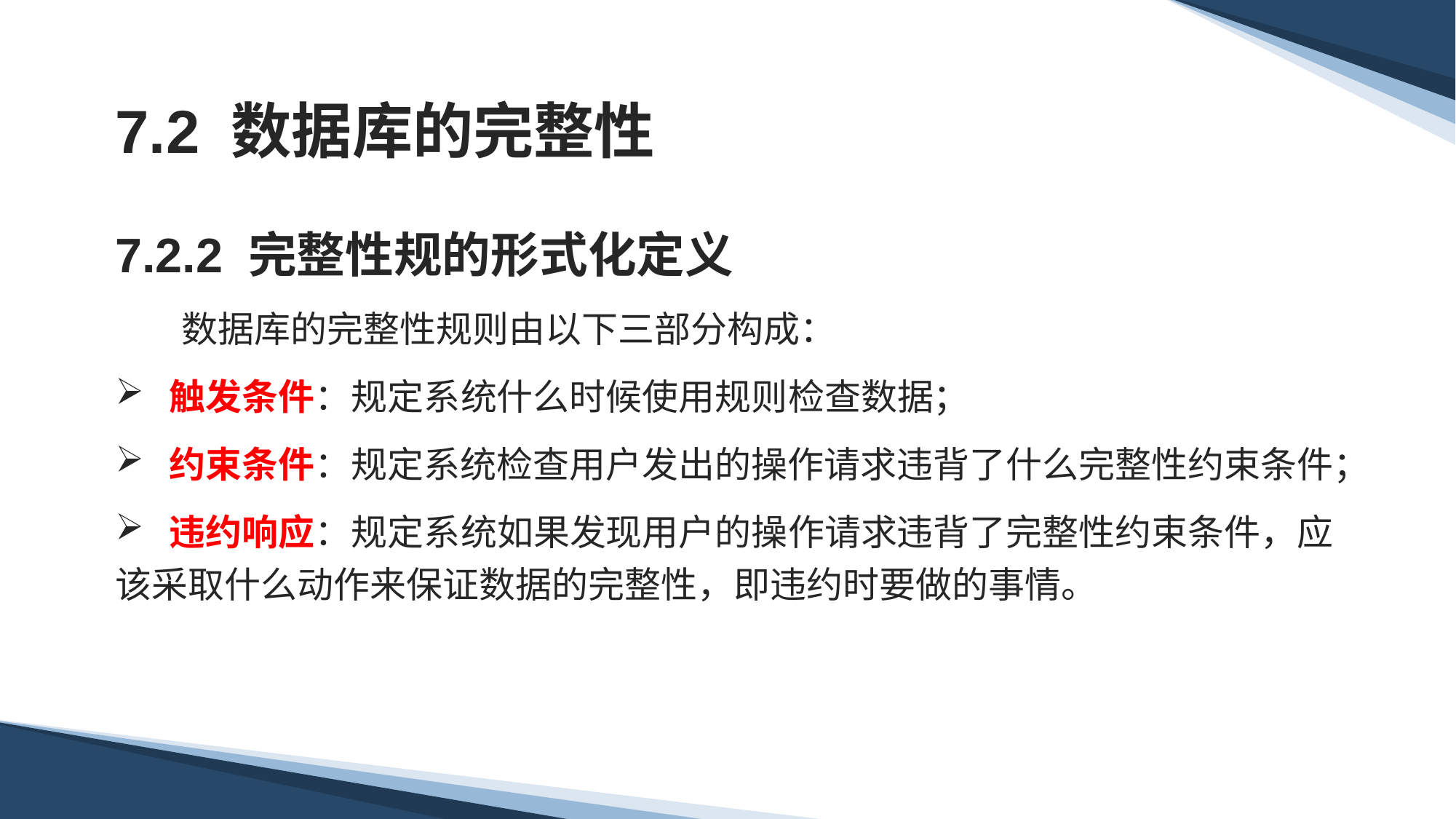

# 7.2 数据库的完整性
7.2.2 完整性规的形式化定义
       数据库的完整性规则由以下三部分构成：
  触发条件：规定系统什么时候使用规则检查数据；
  约束条件：规定系统检查用户发出的操作请求违背了什么完整性约束条件；
  违约响应：规定系统如果发现用户的操作请求违背了完整性约束条件，应该采取什么动作来保证数据的完整性，即违约时要做的事情。